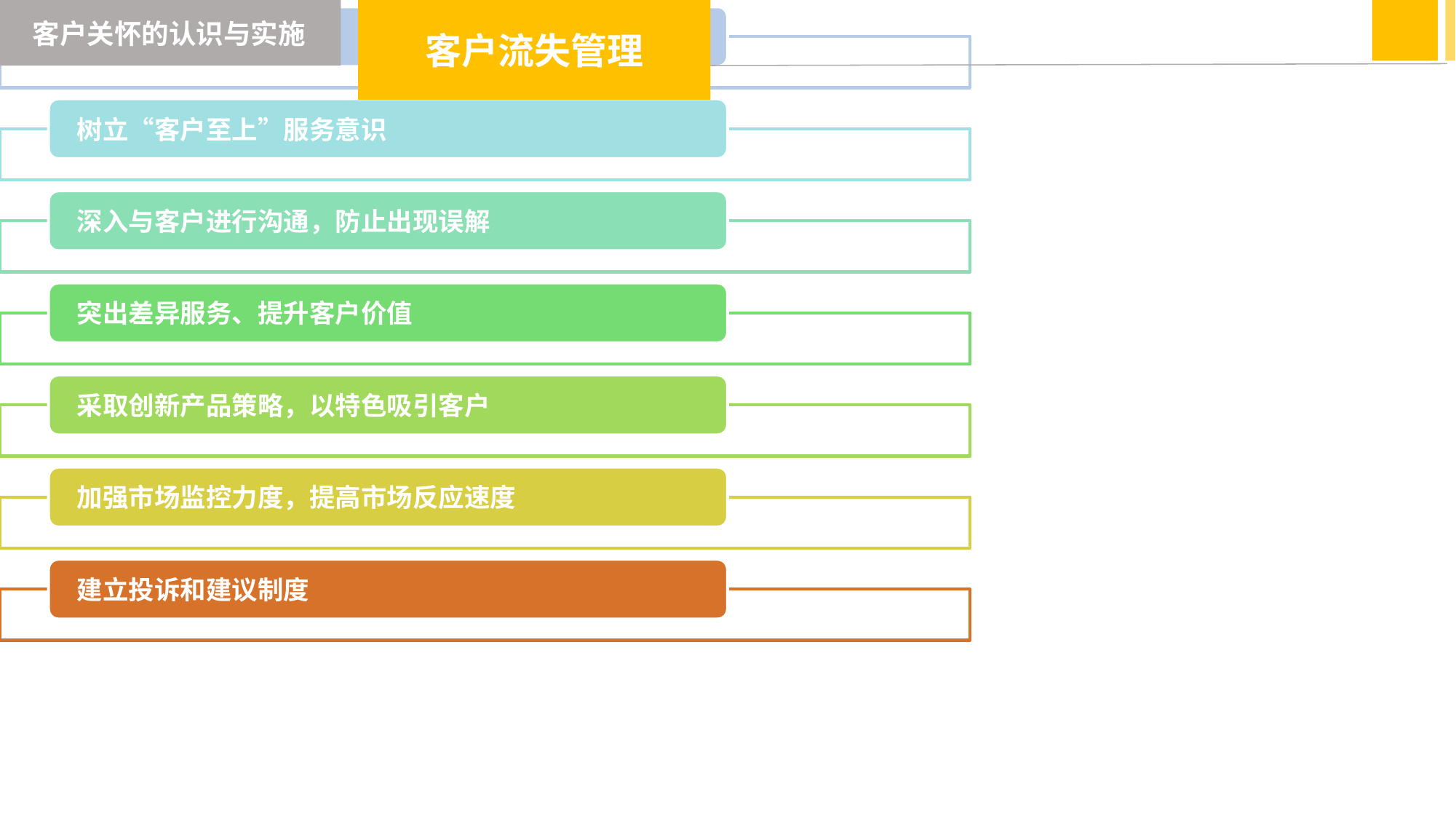

客户关怀的认识与实施
客户流失管理

四、防范客户流失的策略

实施全面质量营销

树立“客户至上”服务意识

深入与客户进行沟通，防止出现误解

突出差异服务、提升客户价值

采取创新产品策略，以特色吸引客户

加强市场监控力度，提高市场反应速度

建立投诉和建议制度